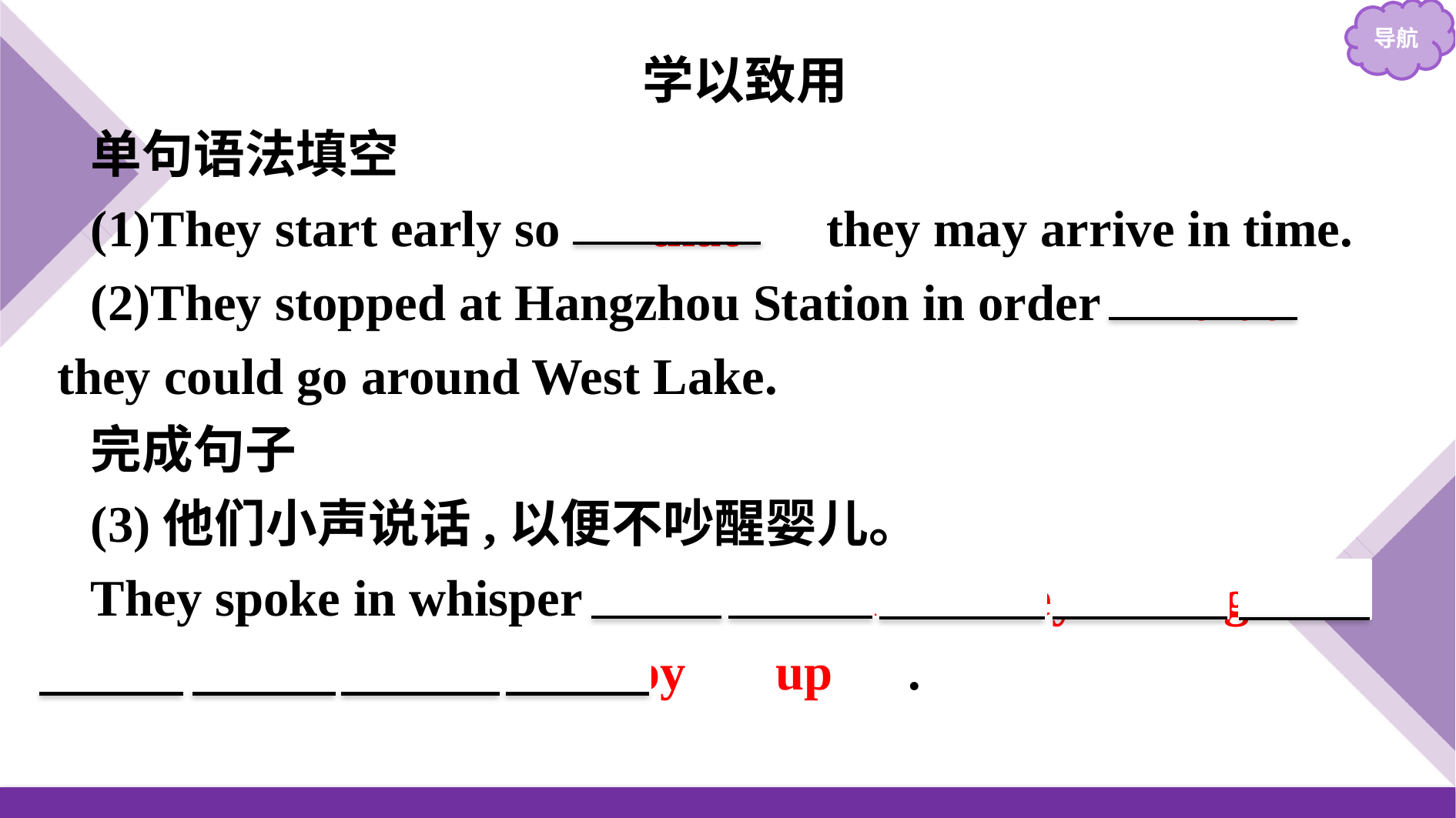

学以致用
单句语法填空
(1)They start early so 　that　 they may arrive in time.
(2)They stopped at Hangzhou Station in order 　that　 they could go around West Lake.
完成句子
(3)他们小声说话,以便不吵醒婴儿。
They spoke in whisper 　so　 that　 they　 might　 not　 wake　 the　 baby　 up　.